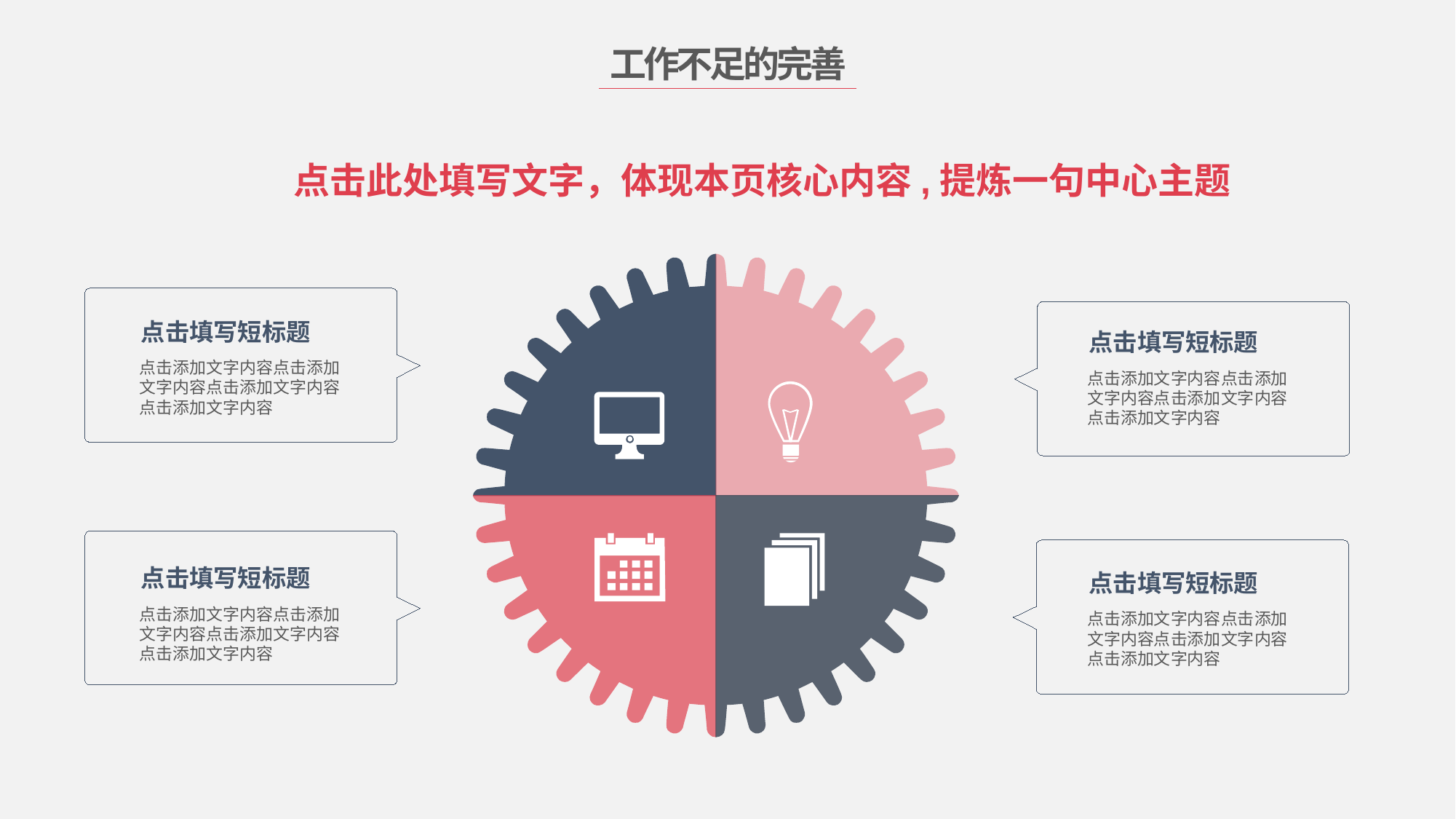

工作不足的完善
点击此处填写文字，体现本页核心内容,提炼一句中心主题

点击填写短标题
点击填写短标题
点击添加文字内容点击添加文字内容点击添加文字内容点击添加文字内容
点击添加文字内容点击添加文字内容点击添加文字内容点击添加文字内容

点击填写短标题
点击填写短标题
点击添加文字内容点击添加文字内容点击添加文字内容点击添加文字内容
点击添加文字内容点击添加文字内容点击添加文字内容点击添加文字内容